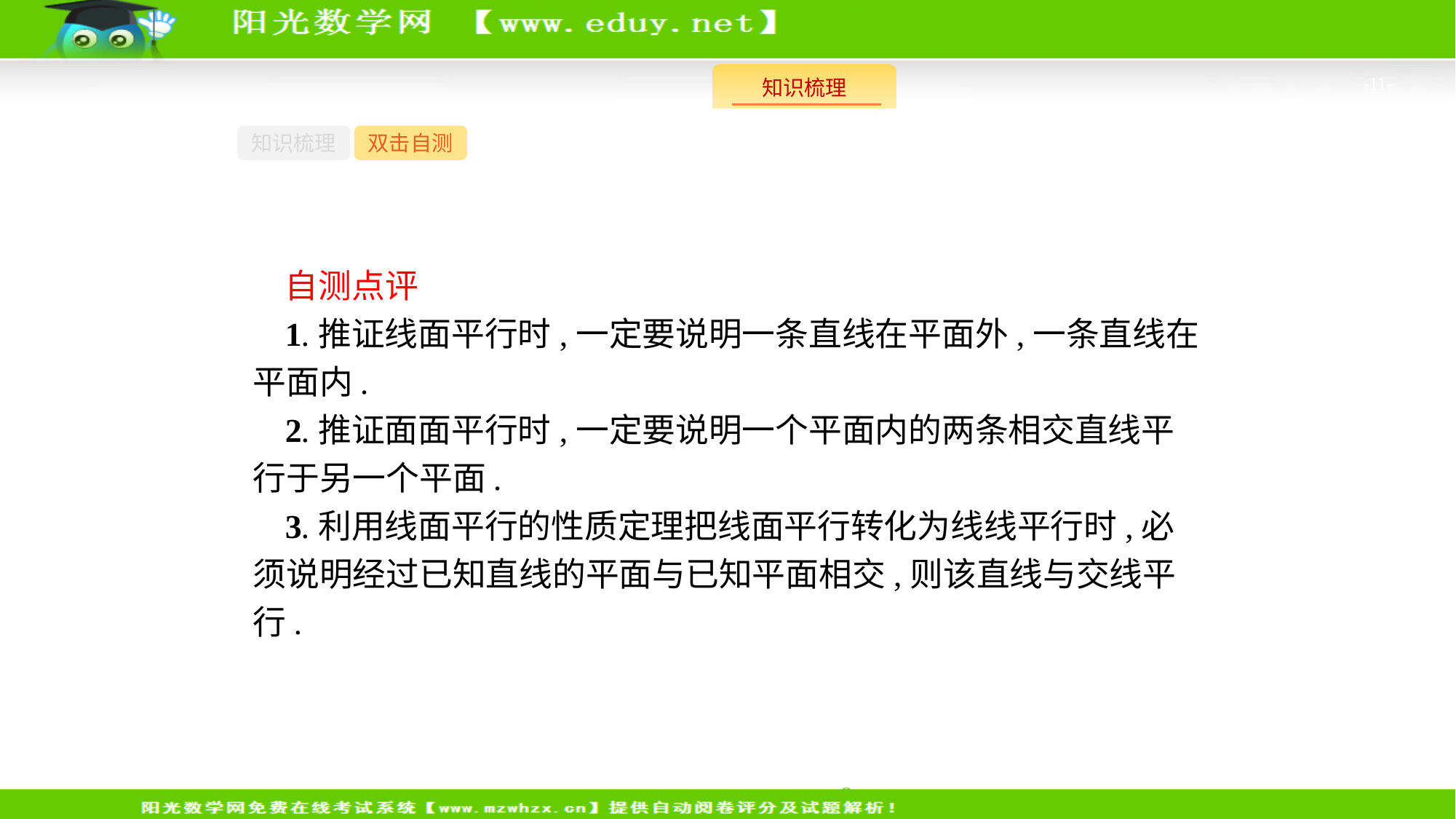

-11-
知识梳理
双击自测
自测点评
1.推证线面平行时,一定要说明一条直线在平面外,一条直线在平面内.
2.推证面面平行时,一定要说明一个平面内的两条相交直线平行于另一个平面.
3.利用线面平行的性质定理把线面平行转化为线线平行时,必须说明经过已知直线的平面与已知平面相交,则该直线与交线平行.